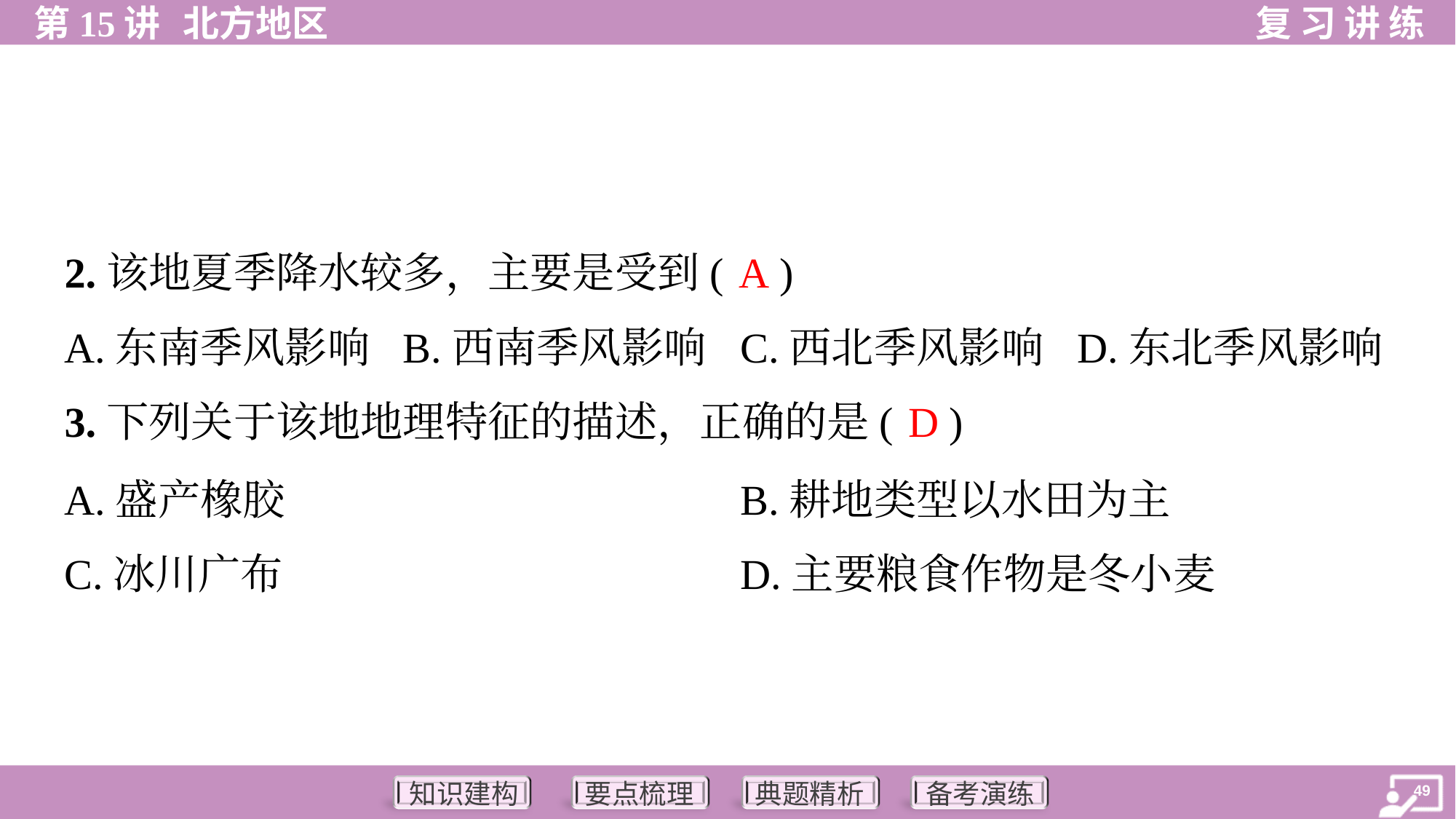

A
2.该地夏季降水较多，主要是受到(     )
A.东南季风影响	B.西南季风影响	C.西北季风影响	D.东北季风影响
D
3.下列关于该地地理特征的描述，正确的是(     )
A.盛产橡胶	B.耕地类型以水田为主
C.冰川广布	D.主要粮食作物是冬小麦